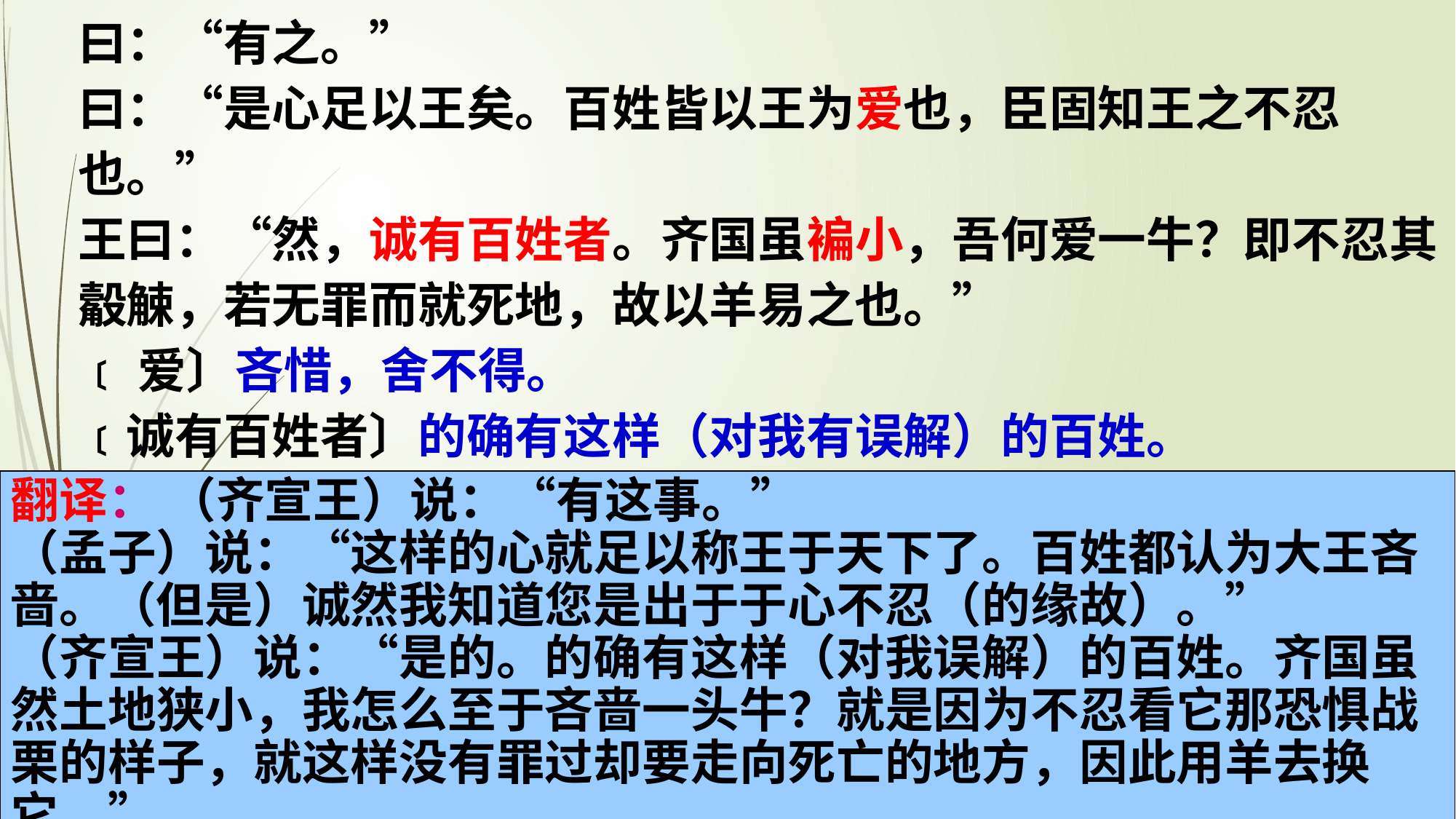

曰：“有之。”
曰：“是心足以王矣。百姓皆以王为爱也，臣固知王之不忍也。”
王曰：“然，诚有百姓者。齐国虽褊小，吾何爱一牛？即不忍其觳觫，若无罪而就死地，故以羊易之也。”
﹝爱〕吝惜，舍不得。
﹝诚有百姓者〕的确有这样（对我有误解）的百姓。
﹝褊（ biǎn）小〕狭小。

翻译： （齐宣王）说：“有这事。”
（孟子）说：“这样的心就足以称王于天下了。百姓都认为大王吝啬。（但是）诚然我知道您是出于于心不忍（的缘故）。”
（齐宣王）说：“是的。的确有这样（对我误解）的百姓。齐国虽然土地狭小，我怎么至于吝啬一头牛？就是因为不忍看它那恐惧战栗的样子，就这样没有罪过却要走向死亡的地方，因此用羊去换它。”